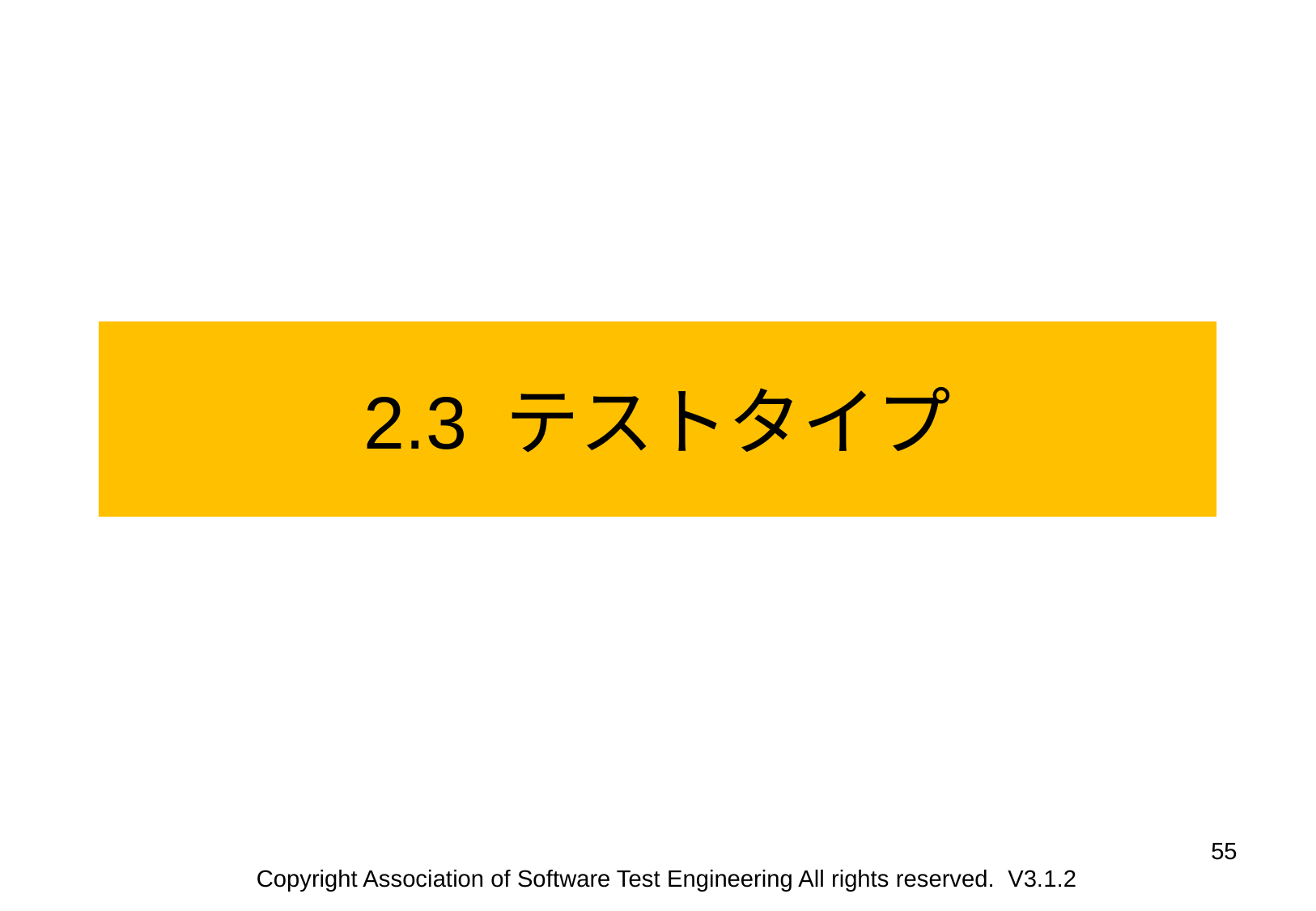

2.3 テストタイプ
55
Copyright Association of Software Test Engineering All rights reserved.  V3.1.2